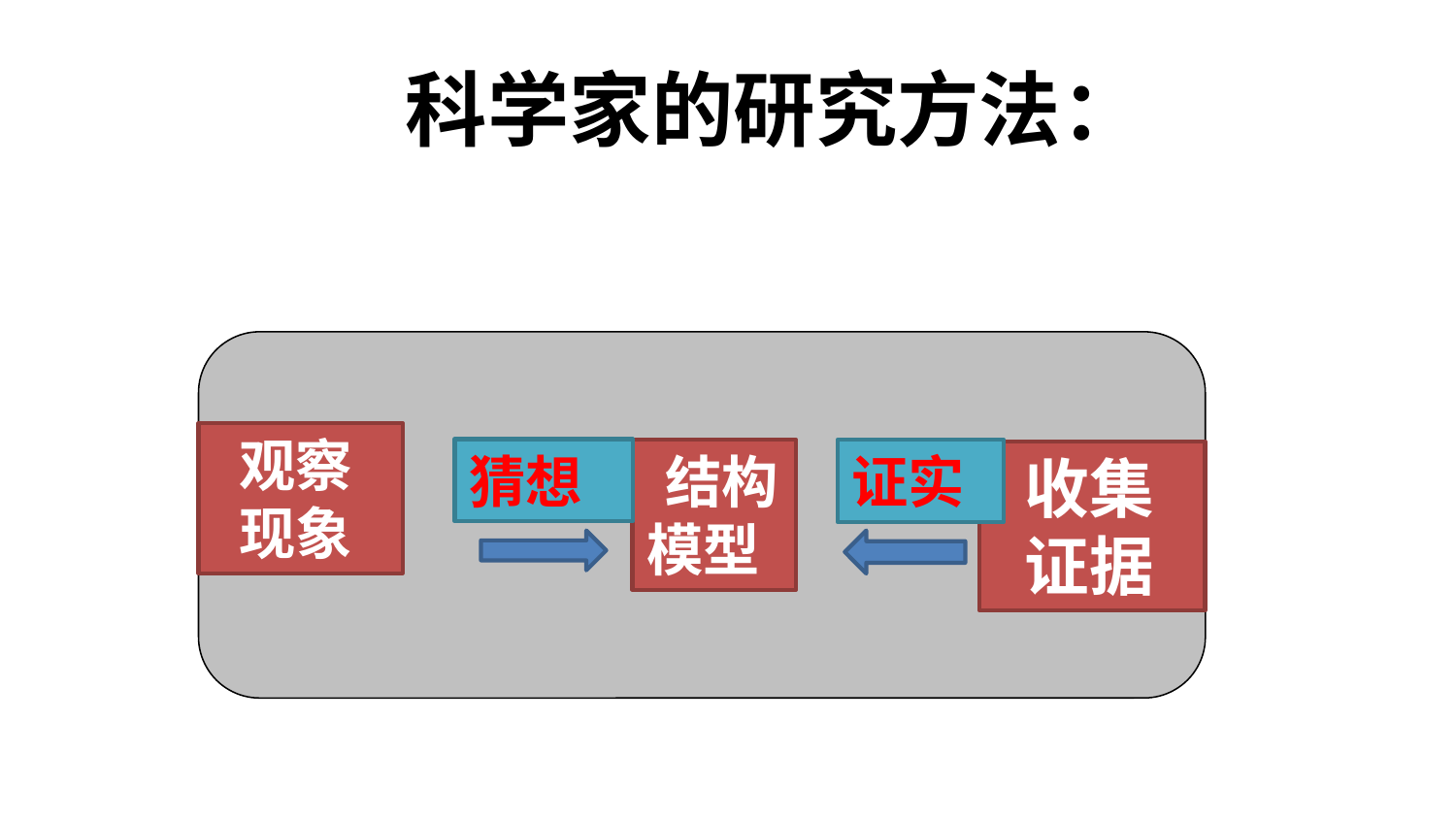

科学家的研究方法：

 观察
 现象
猜想
  结构
模型
证实
 收集
 证据